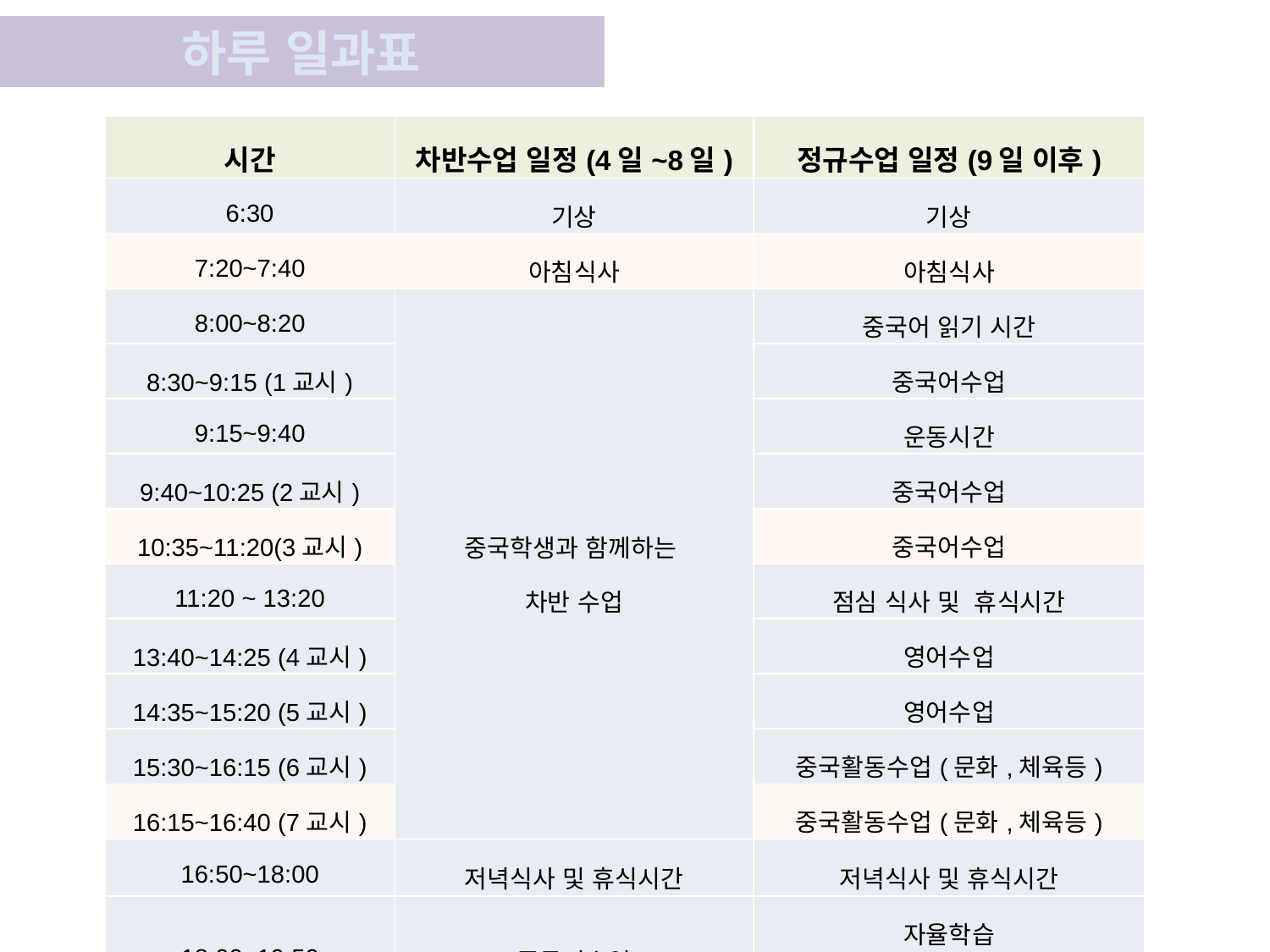

하루 일과표
| 시간 | 차반수업 일정(4일~8일) | 정규수업 일정(9일 이후) |
| --- | --- | --- |
| 6:30 | 기상 | 기상 |
| 7:20~7:40 | 아침식사 | 아침식사 |
| 8:00~8:20 | 중국학생과 함께하는 차반 수업 | 중국어 읽기 시간 |
| 8:30~9:15 (1교시) |  | 중국어수업 |
| 9:15~9:40 |  | 운동시간 |
| 9:40~10:25 (2교시) |  | 중국어수업 |
| 10:35~11:20(3교시) |  | 중국어수업 |
| 11:20 ~ 13:20 |  | 점심 식사 및 휴식시간 |
| 13:40~14:25 (4교시) |  | 영어수업 |
| 14:35~15:20 (5교시) |  | 영어수업 |
| 15:30~16:15 (6교시) |  | 중국활동수업(문화,체육등) |
| 16:15~16:40 (7교시) |  | 중국활동수업(문화,체육등) |
| 16:50~18:00 | 저녁식사 및 휴식시간 | 저녁식사 및 휴식시간 |
| 18:00~19:50 | 중국어수업 | 자율학습 (복습, 일기쓰기, 단어테스트 등) |
| 20:00~22:00 | 자유시간 및 취침시간 | 자유시간 및 취침시간 |